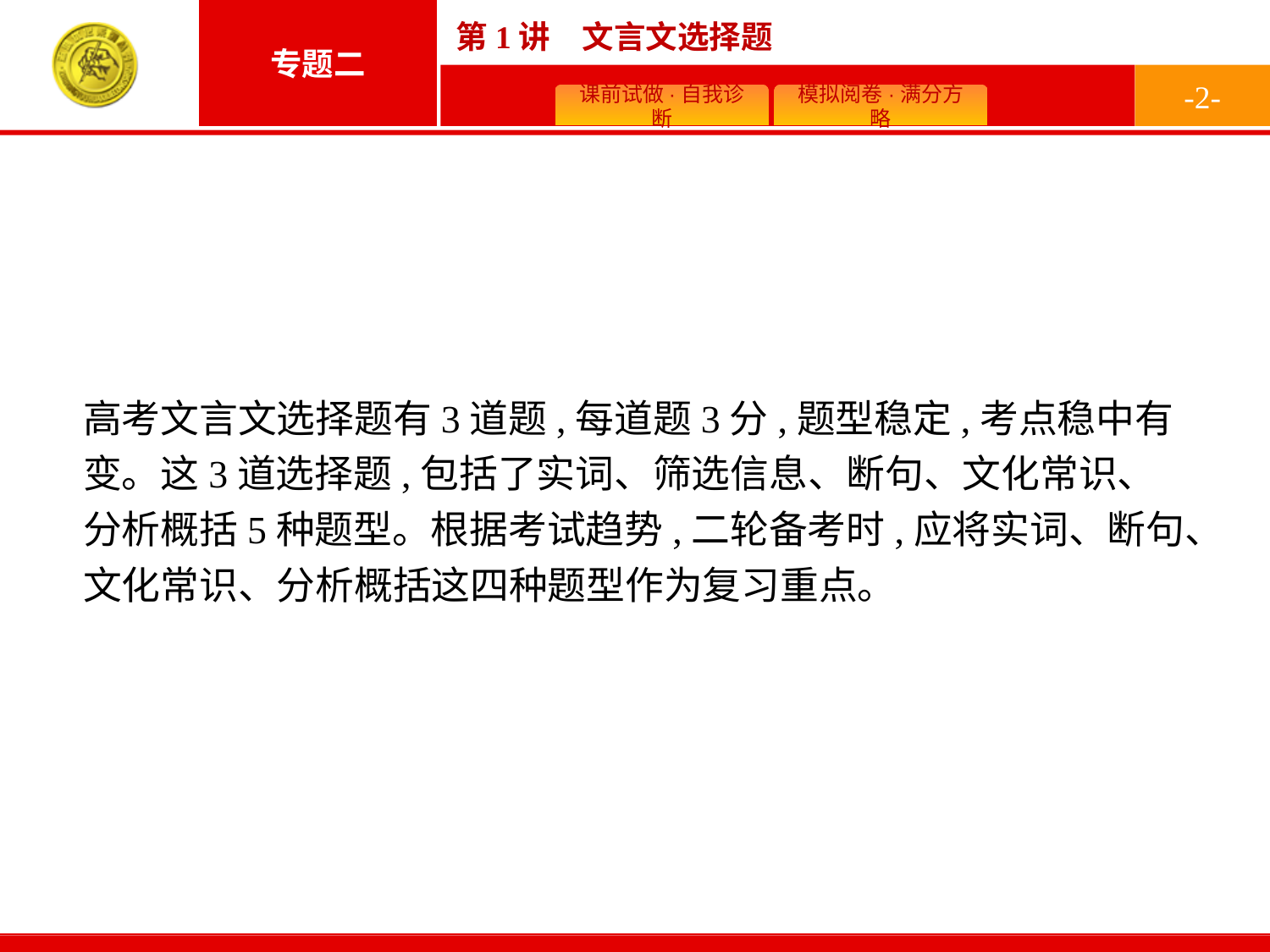

-2-
高考文言文选择题有3道题,每道题3分,题型稳定,考点稳中有变。这3道选择题,包括了实词、筛选信息、断句、文化常识、分析概括5种题型。根据考试趋势,二轮备考时,应将实词、断句、文化常识、分析概括这四种题型作为复习重点。